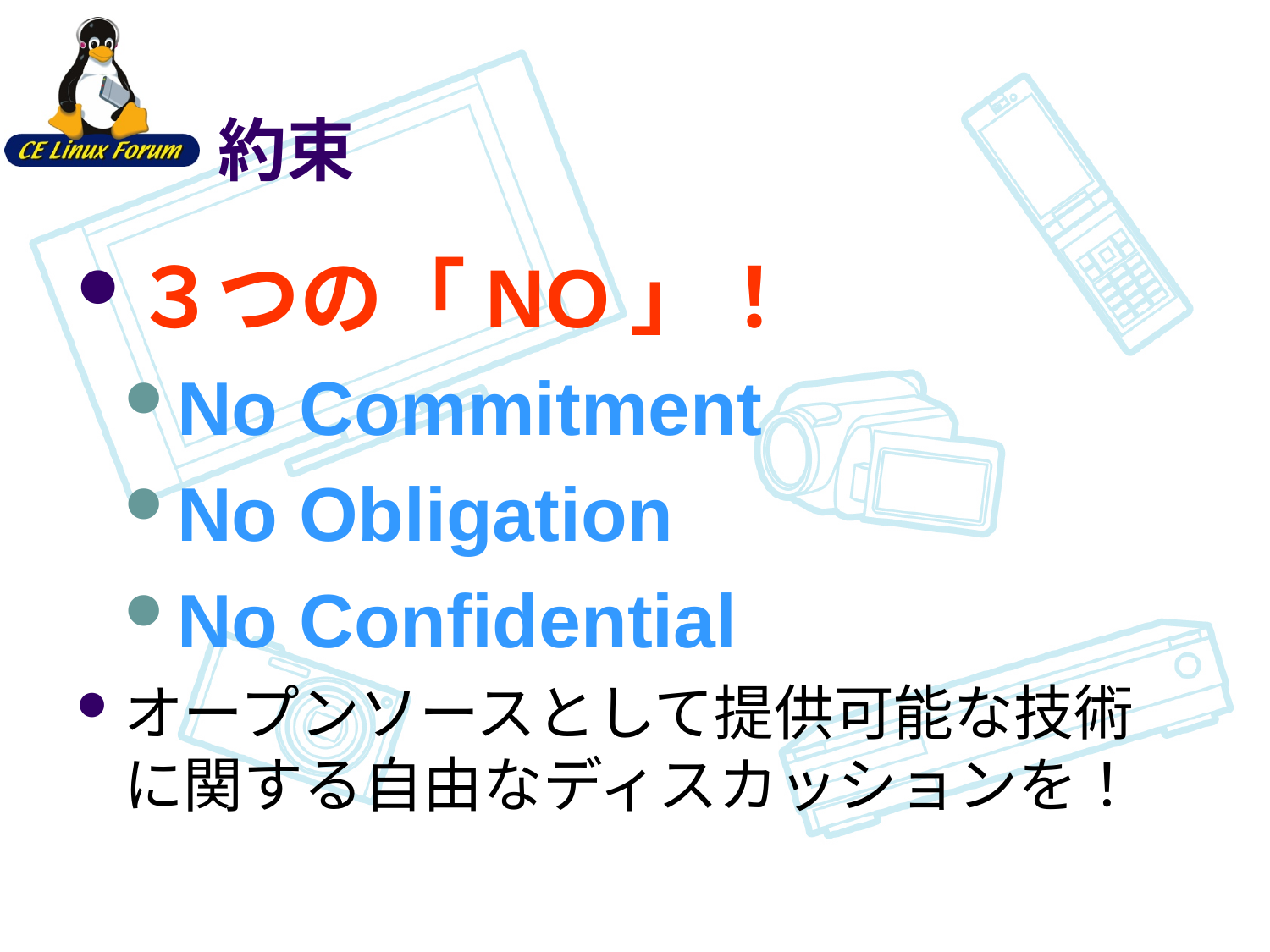

# 約束
３つの「NO」！
No Commitment
No Obligation
No Confidential
オープンソースとして提供可能な技術に関する自由なディスカッションを！